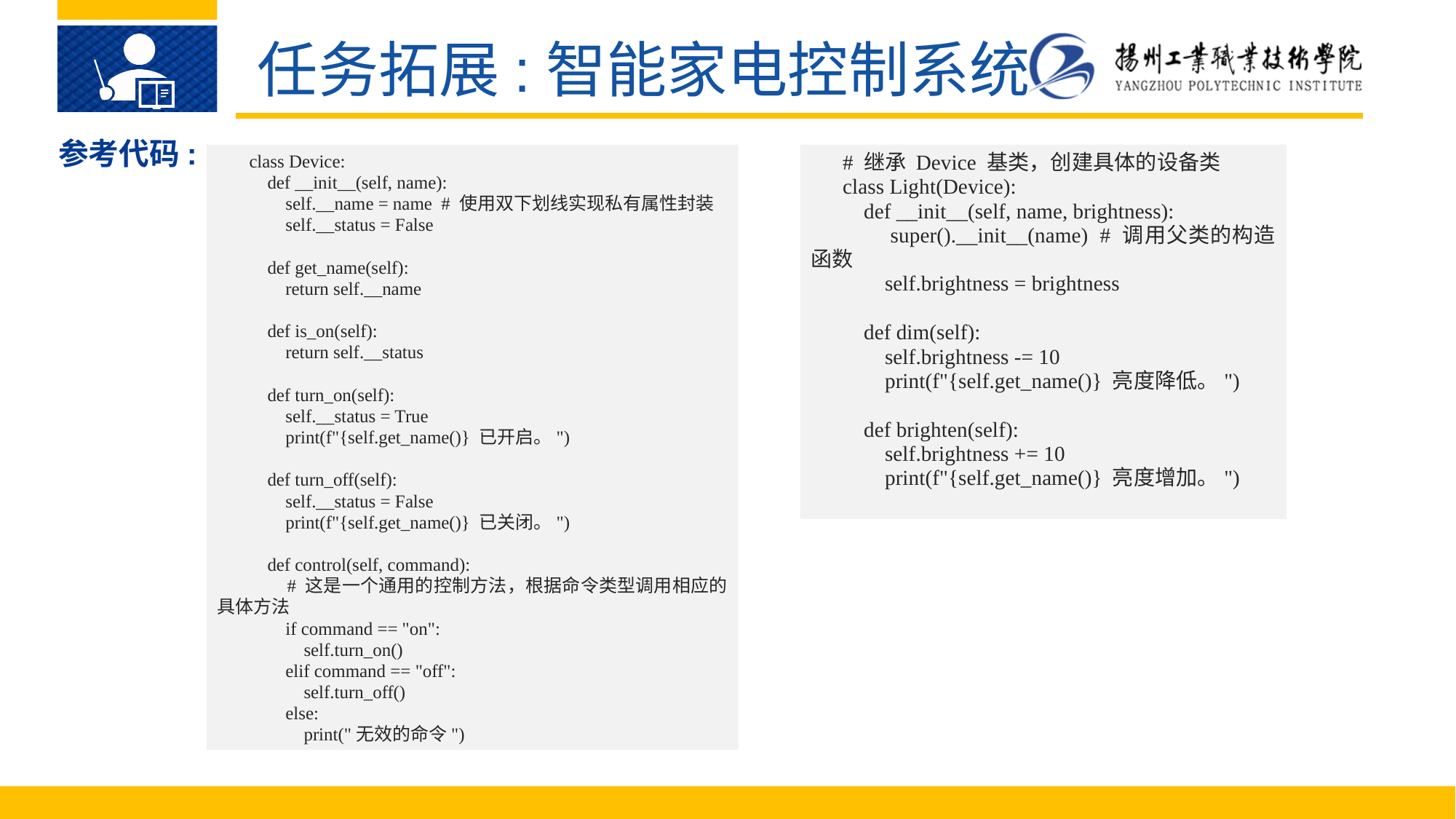

任务拓展:智能家电控制系统
参考代码:
class Device:
    def __init__(self, name):
        self.__name = name  # 使用双下划线实现私有属性封装
        self.__status = False

    def get_name(self):
        return self.__name

    def is_on(self):
        return self.__status

    def turn_on(self):
        self.__status = True
        print(f"{self.get_name()} 已开启。")

    def turn_off(self):
        self.__status = False
        print(f"{self.get_name()} 已关闭。")

    def control(self, command):
        # 这是一个通用的控制方法，根据命令类型调用相应的具体方法
        if command == "on":
            self.turn_on()
        elif command == "off":
            self.turn_off()
        else:
            print("无效的命令")
# 继承 Device 基类，创建具体的设备类
class Light(Device):
    def __init__(self, name, brightness):
        super().__init__(name)  # 调用父类的构造函数
        self.brightness = brightness

    def dim(self):
        self.brightness -= 10
        print(f"{self.get_name()} 亮度降低。")

    def brighten(self):
        self.brightness += 10
        print(f"{self.get_name()} 亮度增加。")